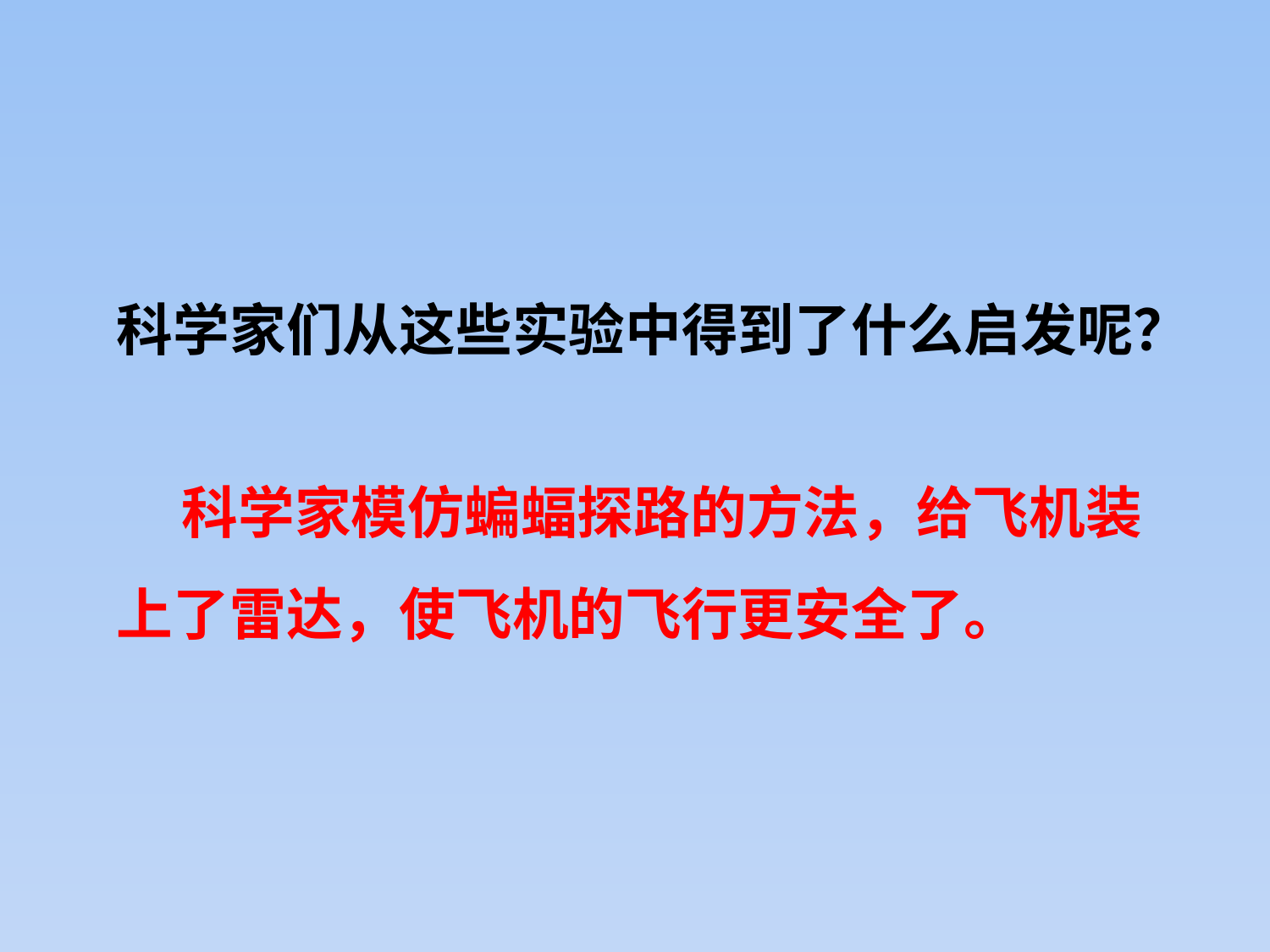

科学家们从这些实验中得到了什么启发呢？
    科学家模仿蝙蝠探路的方法，给飞机装上了雷达，使飞机的飞行更安全了。